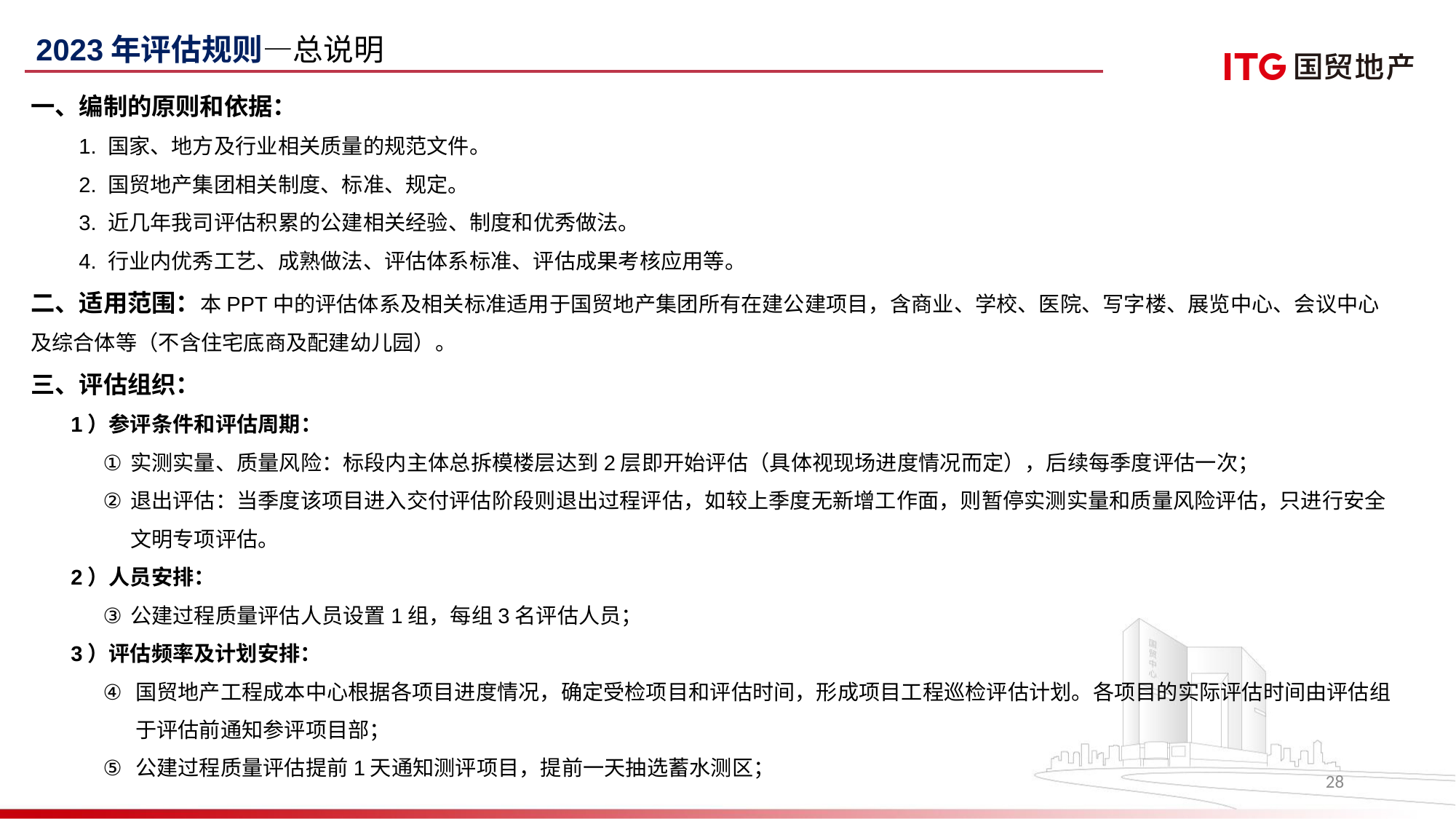

2023年评估规则—总说明
一、编制的原则和依据：
        1. 国家、地方及行业相关质量的规范文件。
        2. 国贸地产集团相关制度、标准、规定。
        3. 近几年我司评估积累的公建相关经验、制度和优秀做法。
        4. 行业内优秀工艺、成熟做法、评估体系标准、评估成果考核应用等。
二、适用范围：本PPT中的评估体系及相关标准适用于国贸地产集团所有在建公建项目，含商业、学校、医院、写字楼、展览中心、会议中心及综合体等（不含住宅底商及配建幼儿园）。
三、评估组织：
1）参评条件和评估周期：
实测实量、质量风险：标段内主体总拆模楼层达到2层即开始评估（具体视现场进度情况而定），后续每季度评估一次；
退出评估：当季度该项目进入交付评估阶段则退出过程评估，如较上季度无新增工作面，则暂停实测实量和质量风险评估，只进行安全文明专项评估。
2）人员安排：
公建过程质量评估人员设置1组，每组3名评估人员；
3）评估频率及计划安排：
国贸地产工程成本中心根据各项目进度情况，确定受检项目和评估时间，形成项目工程巡检评估计划。各项目的实际评估时间由评估组于评估前通知参评项目部；
公建过程质量评估提前1天通知测评项目，提前一天抽选蓄水测区；
28